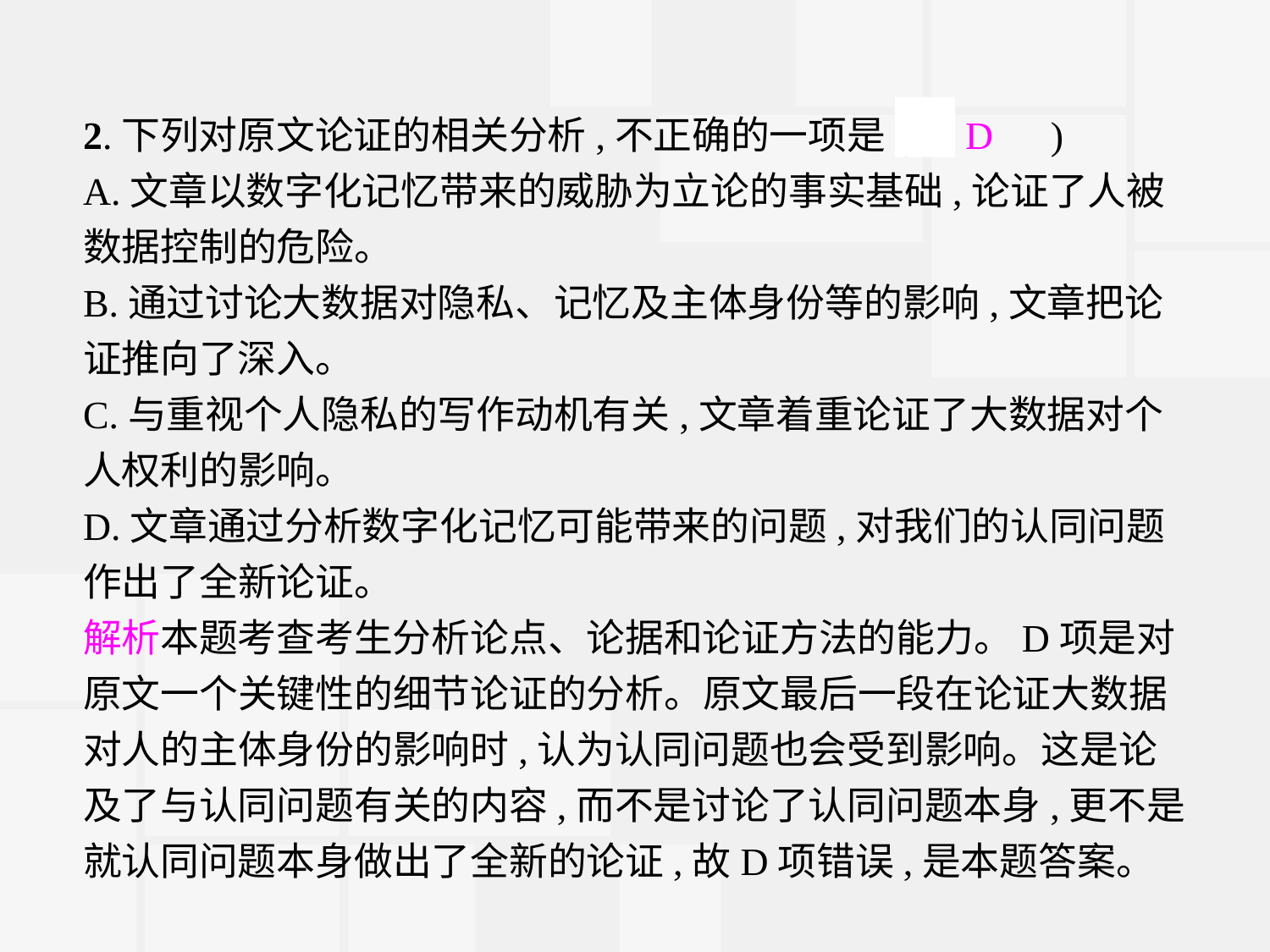

2.下列对原文论证的相关分析,不正确的一项是(　D　)
A.文章以数字化记忆带来的威胁为立论的事实基础,论证了人被数据控制的危险。
B.通过讨论大数据对隐私、记忆及主体身份等的影响,文章把论证推向了深入。
C.与重视个人隐私的写作动机有关,文章着重论证了大数据对个人权利的影响。
D.文章通过分析数字化记忆可能带来的问题,对我们的认同问题作出了全新论证。
解析本题考查考生分析论点、论据和论证方法的能力。D项是对原文一个关键性的细节论证的分析。原文最后一段在论证大数据对人的主体身份的影响时,认为认同问题也会受到影响。这是论及了与认同问题有关的内容,而不是讨论了认同问题本身,更不是就认同问题本身做出了全新的论证,故D项错误,是本题答案。